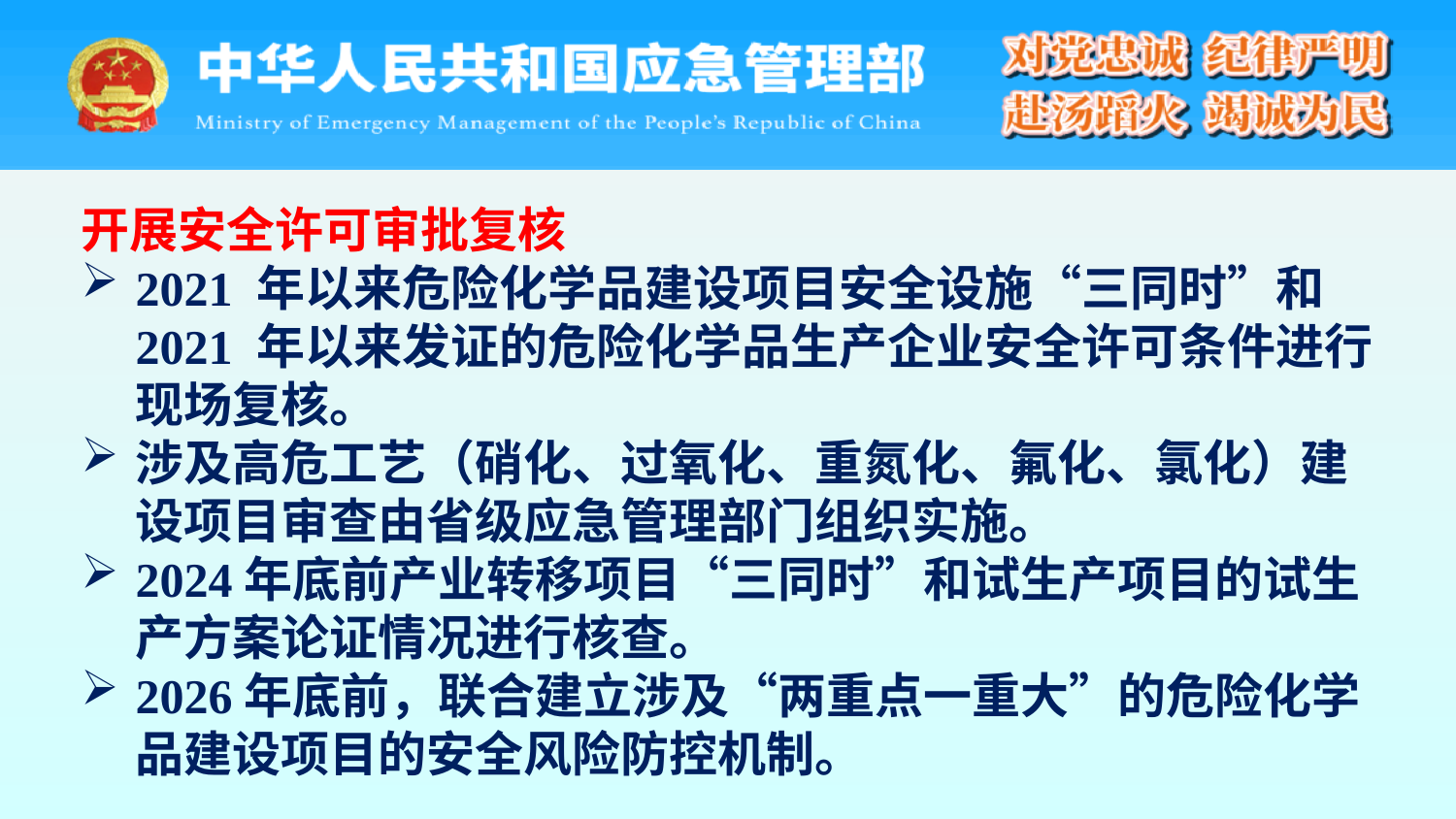

开展安全许可审批复核
2021 年以来危险化学品建设项目安全设施“三同时”和 2021 年以来发证的危险化学品生产企业安全许可条件进行现场复核。
涉及高危工艺（硝化、过氧化、重氮化、氟化、氯化）建设项目审查由省级应急管理部门组织实施。
2024年底前产业转移项目“三同时”和试生产项目的试生产方案论证情况进行核查。
2026年底前，联合建立涉及“两重点一重大”的危险化学品建设项目的安全风险防控机制。
34